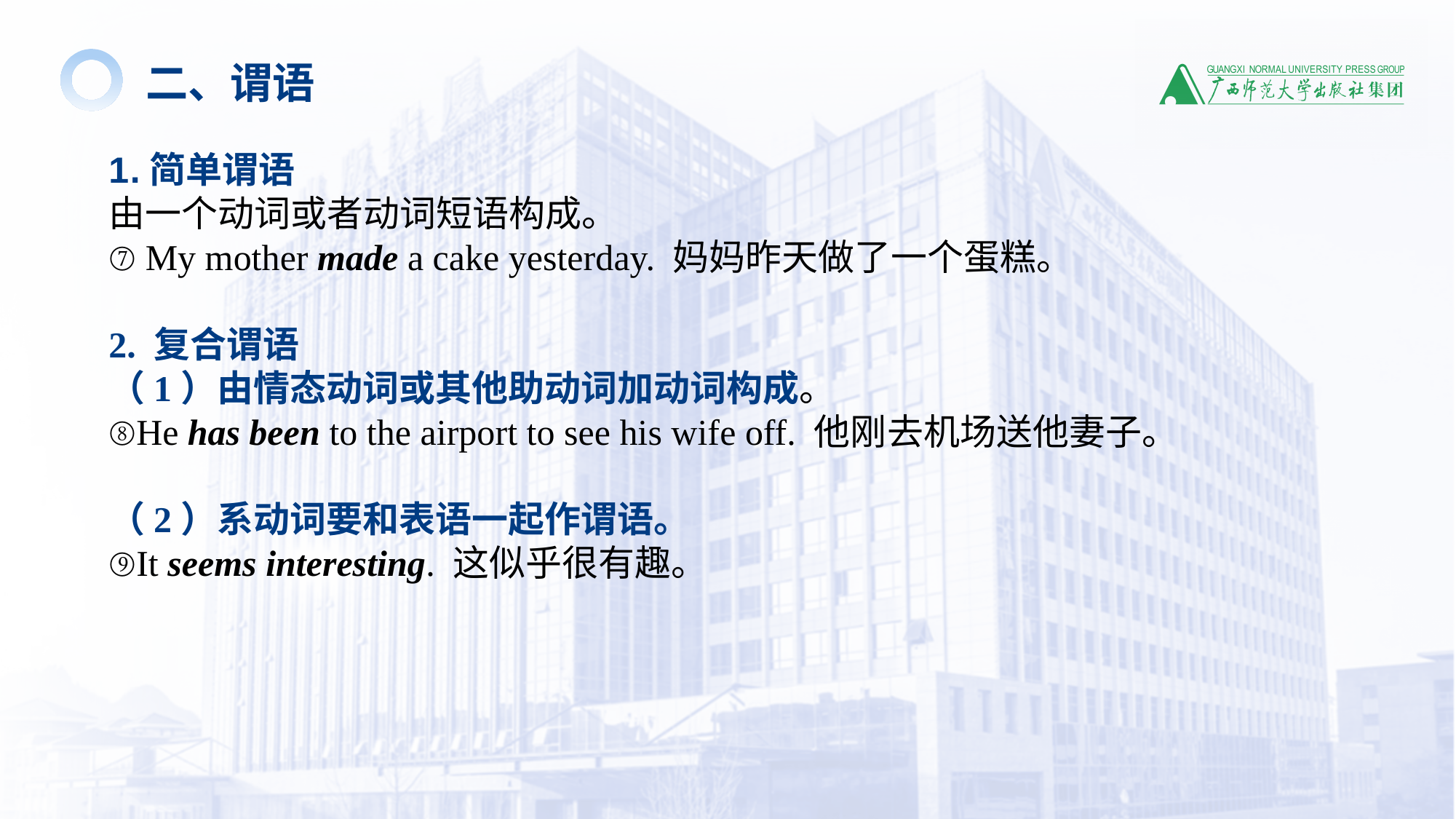

二、谓语
简单谓语
由一个动词或者动词短语构成。
⑦ My mother made a cake yesterday. 妈妈昨天做了一个蛋糕。

2. 复合谓语
（1）由情态动词或其他助动词加动词构成。
⑧He has been to the airport to see his wife off. 他刚去机场送他妻子。

（2）系动词要和表语一起作谓语。
⑨It seems interesting. 这似乎很有趣。